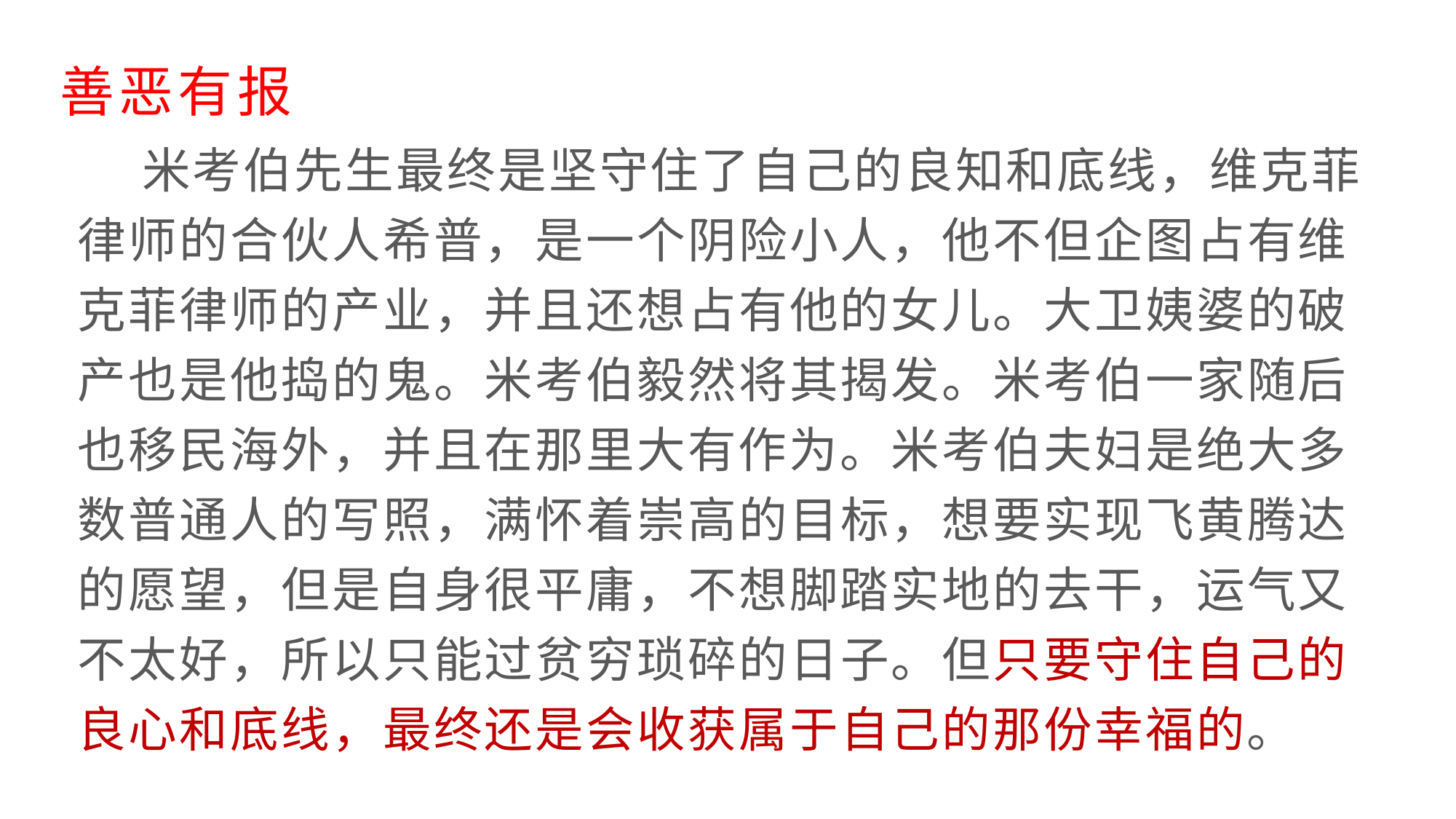

# 善恶有报
    米考伯先生最终是坚守住了自己的良知和底线，维克菲律师的合伙人希普，是一个阴险小人，他不但企图占有维克菲律师的产业，并且还想占有他的女儿。大卫姨婆的破产也是他捣的鬼。米考伯毅然将其揭发。米考伯一家随后也移民海外，并且在那里大有作为。米考伯夫妇是绝大多数普通人的写照，满怀着崇高的目标，想要实现飞黄腾达的愿望，但是自身很平庸，不想脚踏实地的去干，运气又不太好，所以只能过贫穷琐碎的日子。但只要守住自己的良心和底线，最终还是会收获属于自己的那份幸福的。